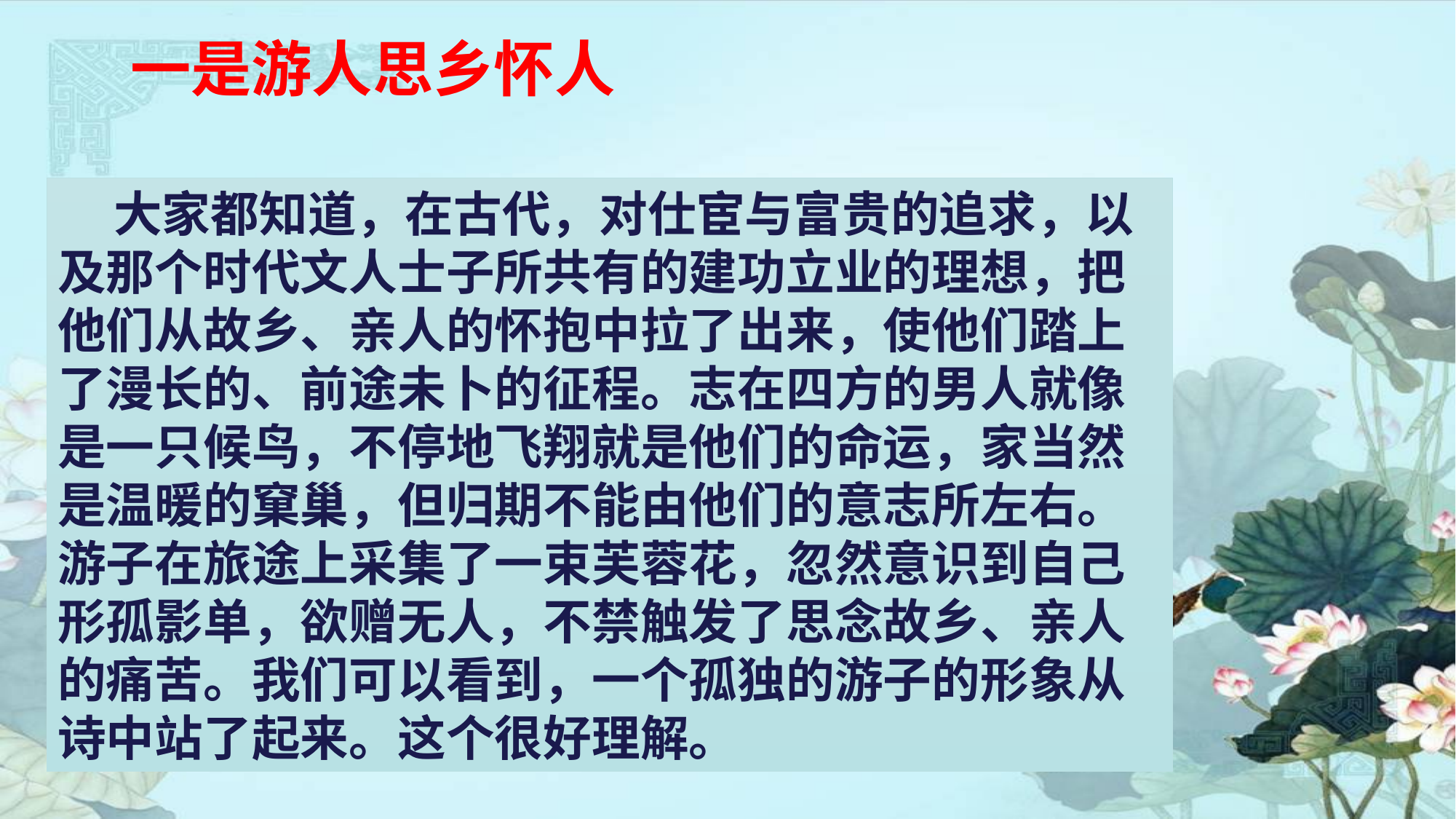

一是游人思乡怀人
    大家都知道，在古代，对仕宦与富贵的追求，以及那个时代文人士子所共有的建功立业的理想，把他们从故乡、亲人的怀抱中拉了出来，使他们踏上了漫长的、前途未卜的征程。志在四方的男人就像是一只候鸟，不停地飞翔就是他们的命运，家当然是温暖的窠巢，但归期不能由他们的意志所左右。游子在旅途上采集了一束芙蓉花，忽然意识到自己形孤影单，欲赠无人，不禁触发了思念故乡、亲人的痛苦。我们可以看到，一个孤独的游子的形象从诗中站了起来。这个很好理解。